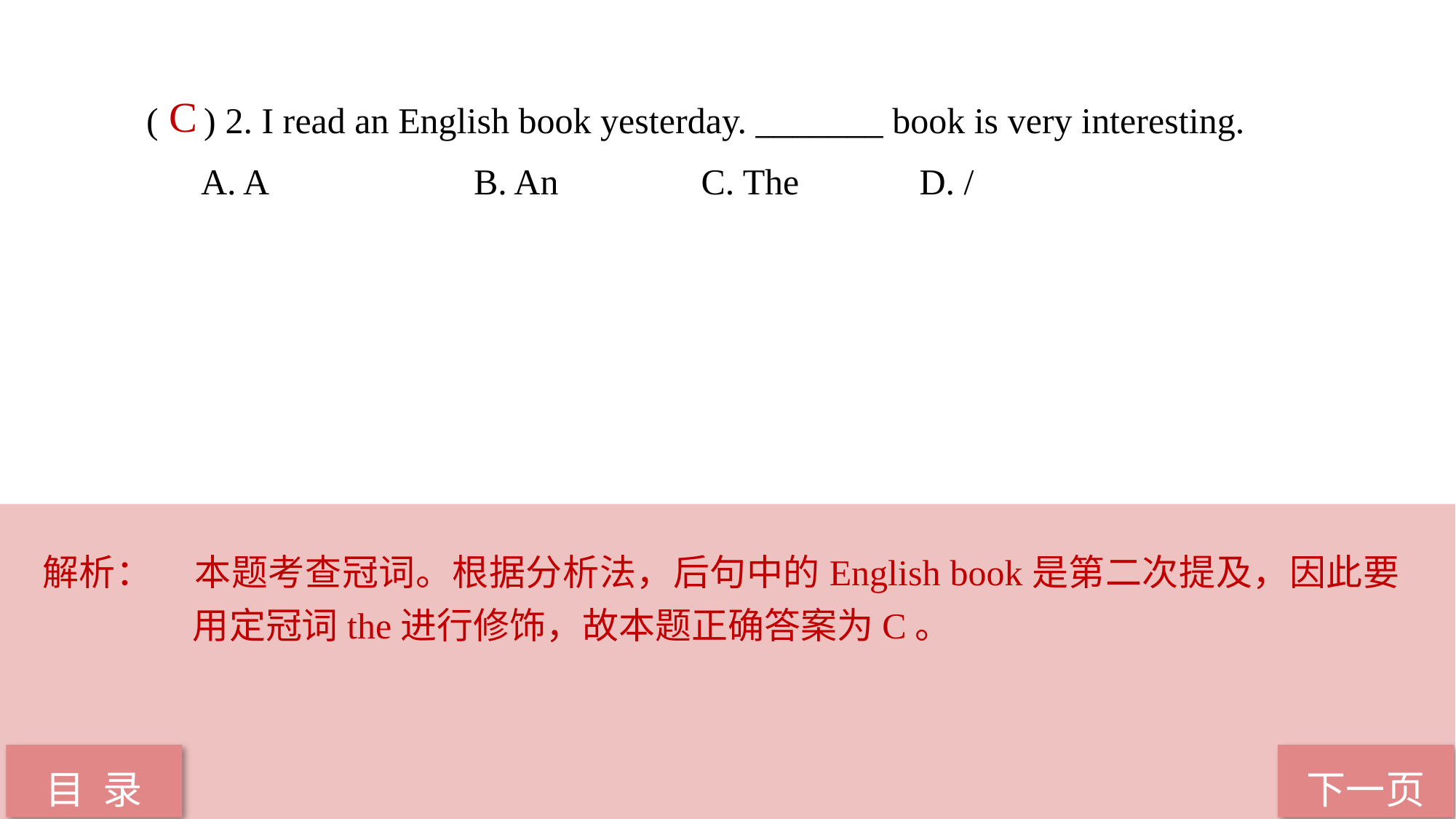

(     ) 2. I read an English book yesterday. _______ book is very interesting.
A. A 		B. An		 C. The		 D. /
  C
解析：	本题考查冠词。根据分析法，后句中的English book是第二次提及，因此要用定冠词the进行修饰，故本题正确答案为C。